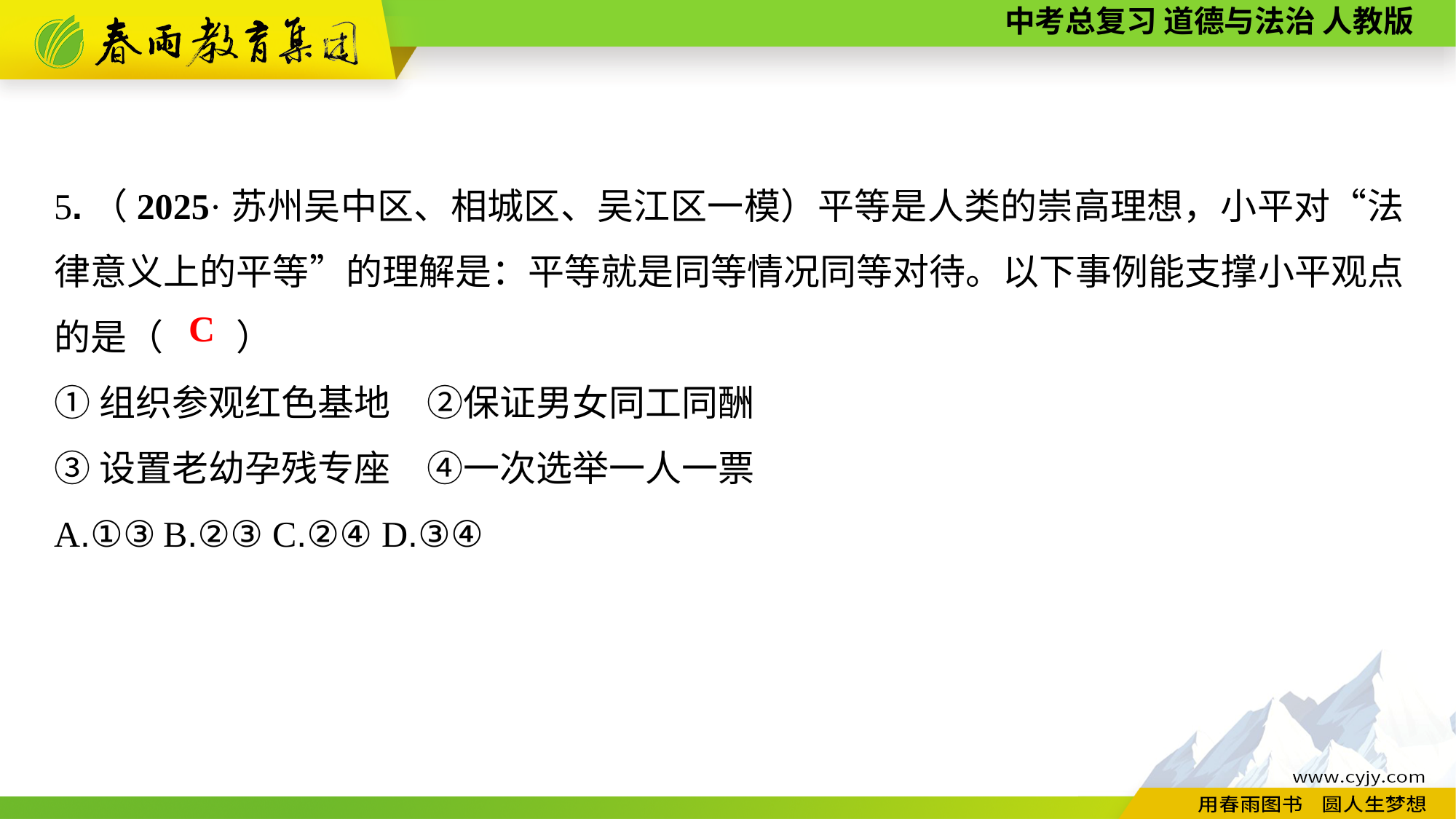

5.（2025·苏州吴中区、相城区、吴江区一模）平等是人类的崇高理想，小平对“法律意义上的平等”的理解是：平等就是同等情况同等对待。以下事例能支撑小平观点的是（　　）
①组织参观红色基地　②保证男女同工同酬
③设置老幼孕残专座　④一次选举一人一票
A.①③	B.②③	C.②④	D.③④
C